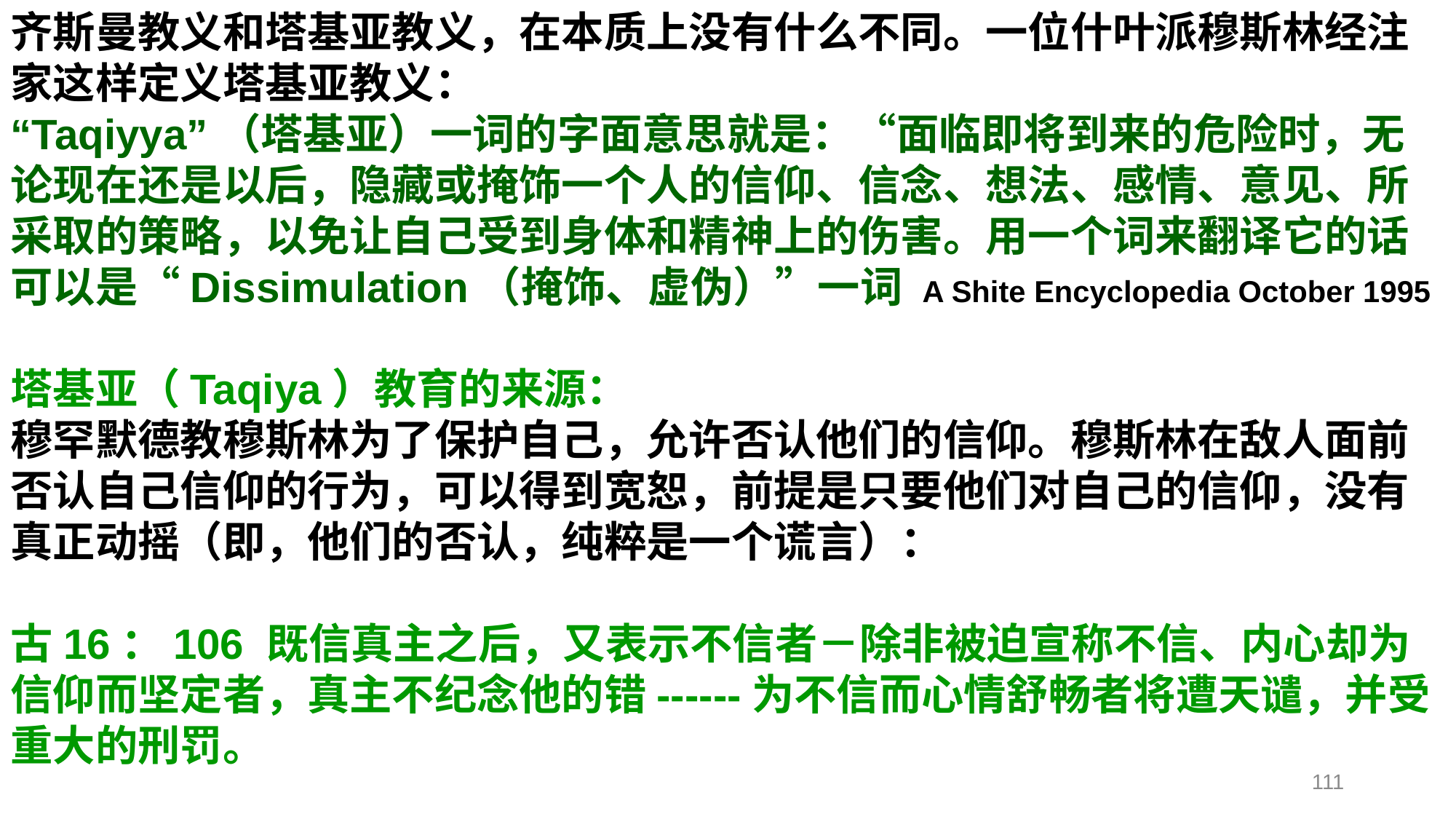

齐斯曼教义和塔基亚教义，在本质上没有什么不同。一位什叶派穆斯林经注家这样定义塔基亚教义：
“Taqiyya”（塔基亚）一词的字面意思就是：“面临即将到来的危险时，无论现在还是以后，隐藏或掩饰一个人的信仰、信念、想法、感情、意见、所采取的策略，以免让自己受到身体和精神上的伤害。用一个词来翻译它的话可以是“Dissimulation（掩饰、虚伪）”一词 A Shite Encyclopedia October 1995

塔基亚（Taqiya）教育的来源：
穆罕默德教穆斯林为了保护自己，允许否认他们的信仰。穆斯林在敌人面前否认自己信仰的行为，可以得到宽恕，前提是只要他们对自己的信仰，没有真正动摇（即，他们的否认，纯粹是一个谎言）：

古16：106 既信真主之后，又表示不信者－除非被迫宣称不信、内心却为信仰而坚定者，真主不纪念他的错------为不信而心情舒畅者将遭天谴，并受重大的刑罚。
111